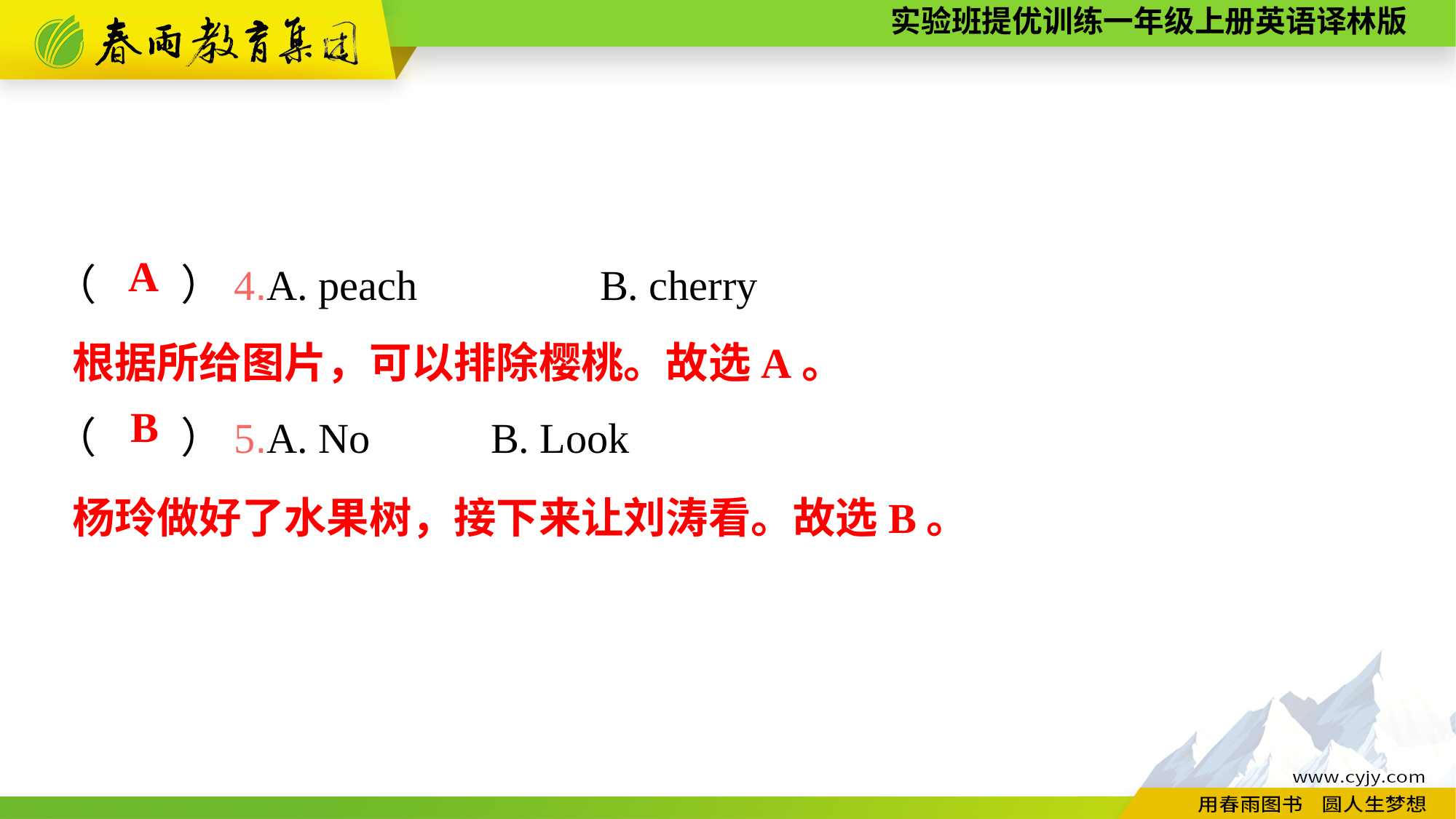

（　　）4.A. peach		B. cherry

（　　）5.A. No		B. Look
A
根据所给图片，可以排除樱桃。故选A。
B
杨玲做好了水果树，接下来让刘涛看。故选B。